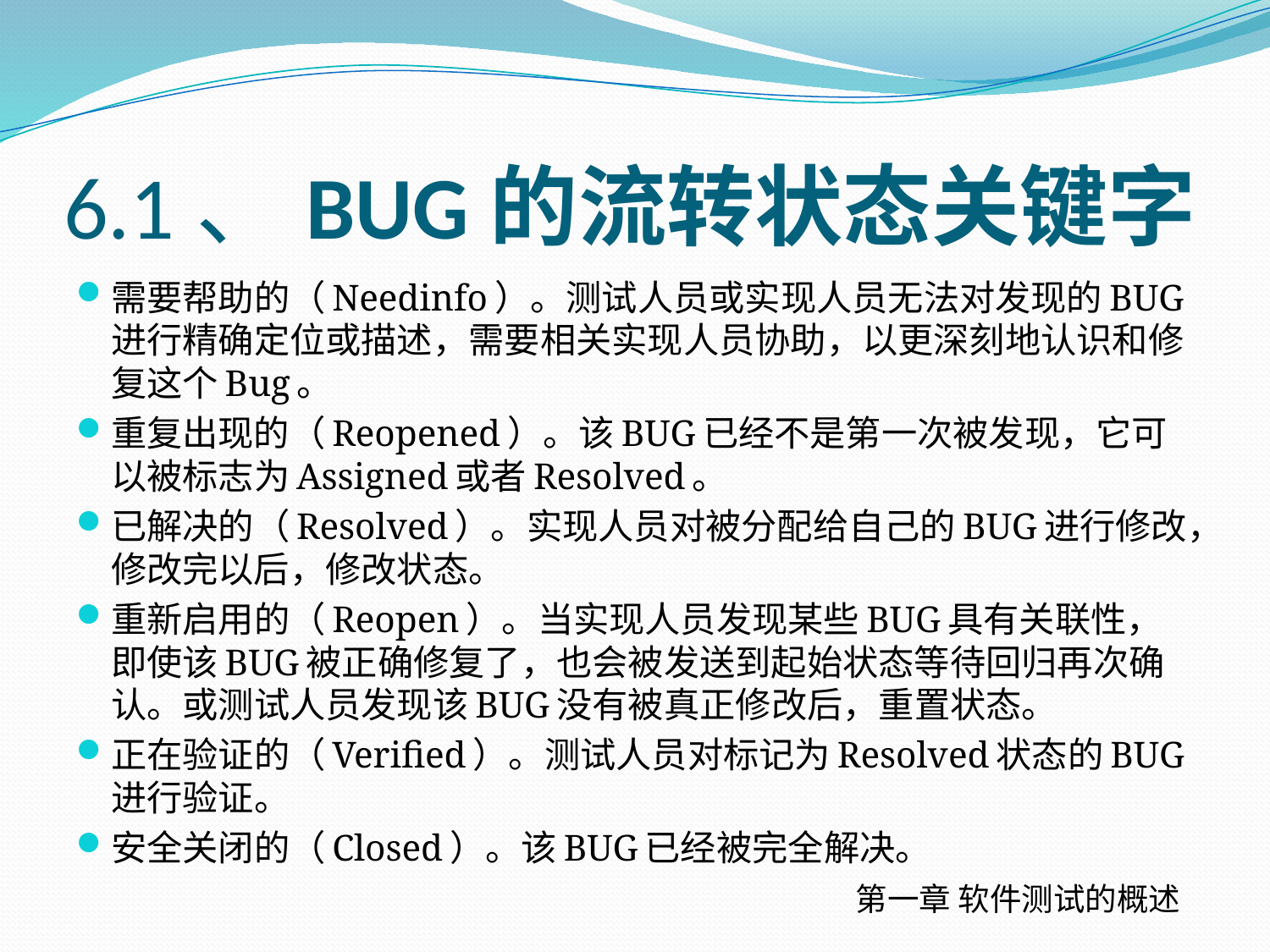

# 6.1、BUG的流转状态关键字
需要帮助的（Needinfo）。测试人员或实现人员无法对发现的BUG进行精确定位或描述，需要相关实现人员协助，以更深刻地认识和修复这个Bug。
重复出现的（Reopened）。该BUG已经不是第一次被发现，它可以被标志为Assigned或者Resolved。
已解决的（Resolved）。实现人员对被分配给自己的BUG进行修改，修改完以后，修改状态。
重新启用的（Reopen）。当实现人员发现某些BUG具有关联性，即使该BUG被正确修复了，也会被发送到起始状态等待回归再次确认。或测试人员发现该BUG没有被真正修改后，重置状态。
正在验证的（Verified）。测试人员对标记为Resolved状态的BUG进行验证。
安全关闭的（Closed）。该BUG已经被完全解决。